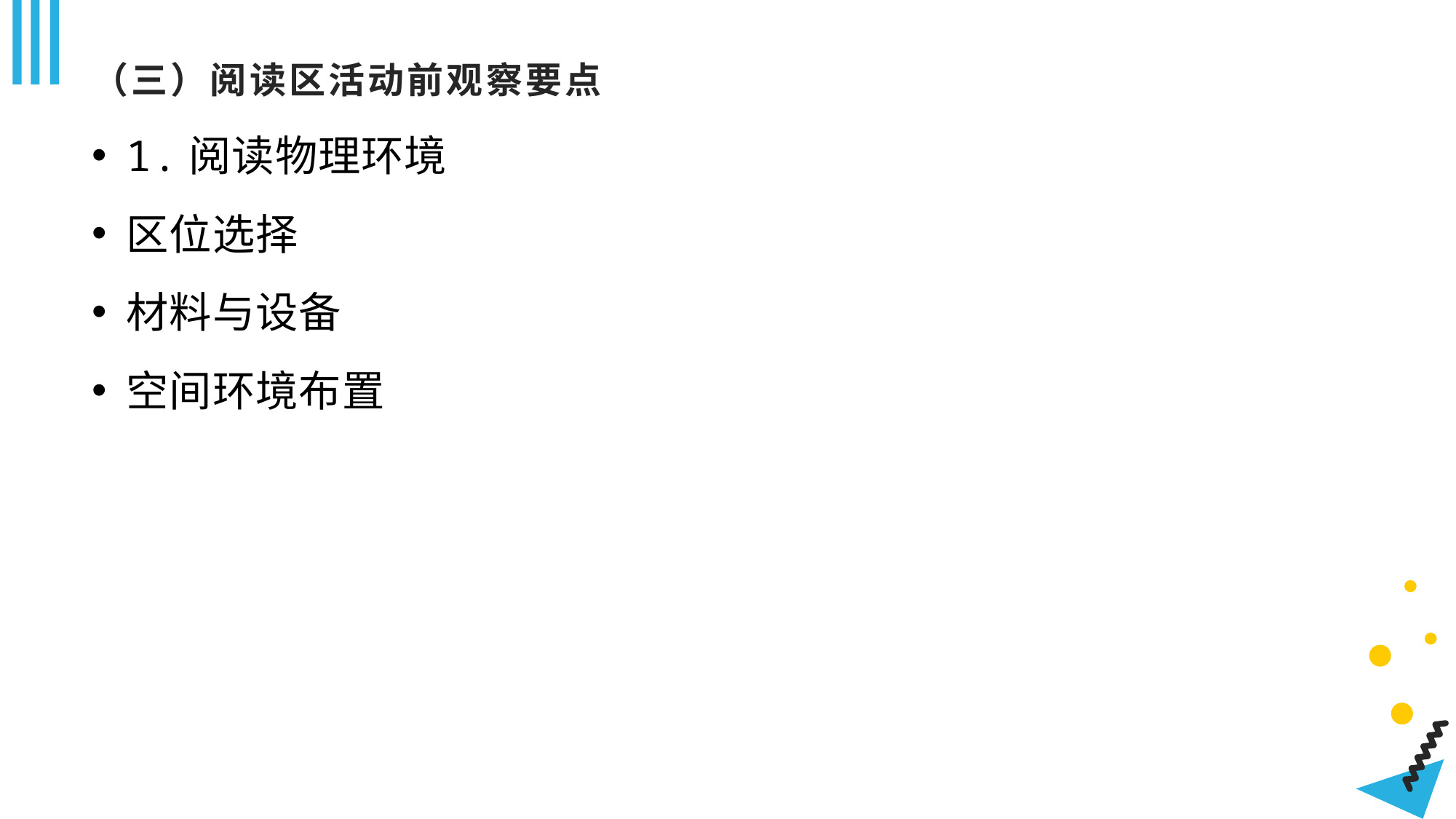

# （三）阅读区活动前观察要点
1.阅读物理环境
区位选择
材料与设备
空间环境布置